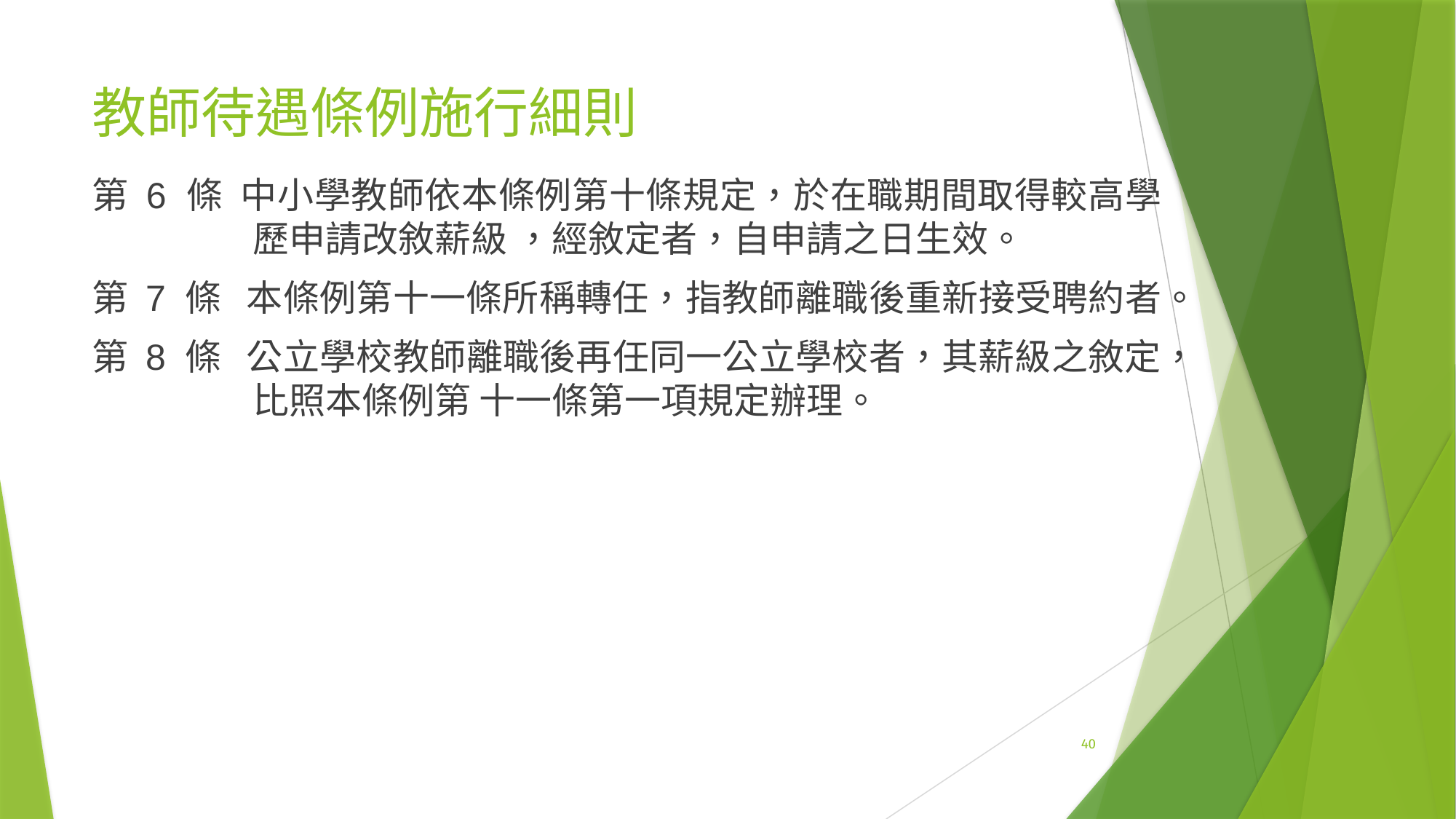

# 教師待遇條例施行細則
第 6 條  中小學教師依本條例第十條規定，於在職期間取得較高學歷申請改敘薪級 ，經敘定者，自申請之日生效。
第 7 條   本條例第十一條所稱轉任，指教師離職後重新接受聘約者。
第 8 條   公立學校教師離職後再任同一公立學校者，其薪級之敘定，比照本條例第 十一條第一項規定辦理。
40